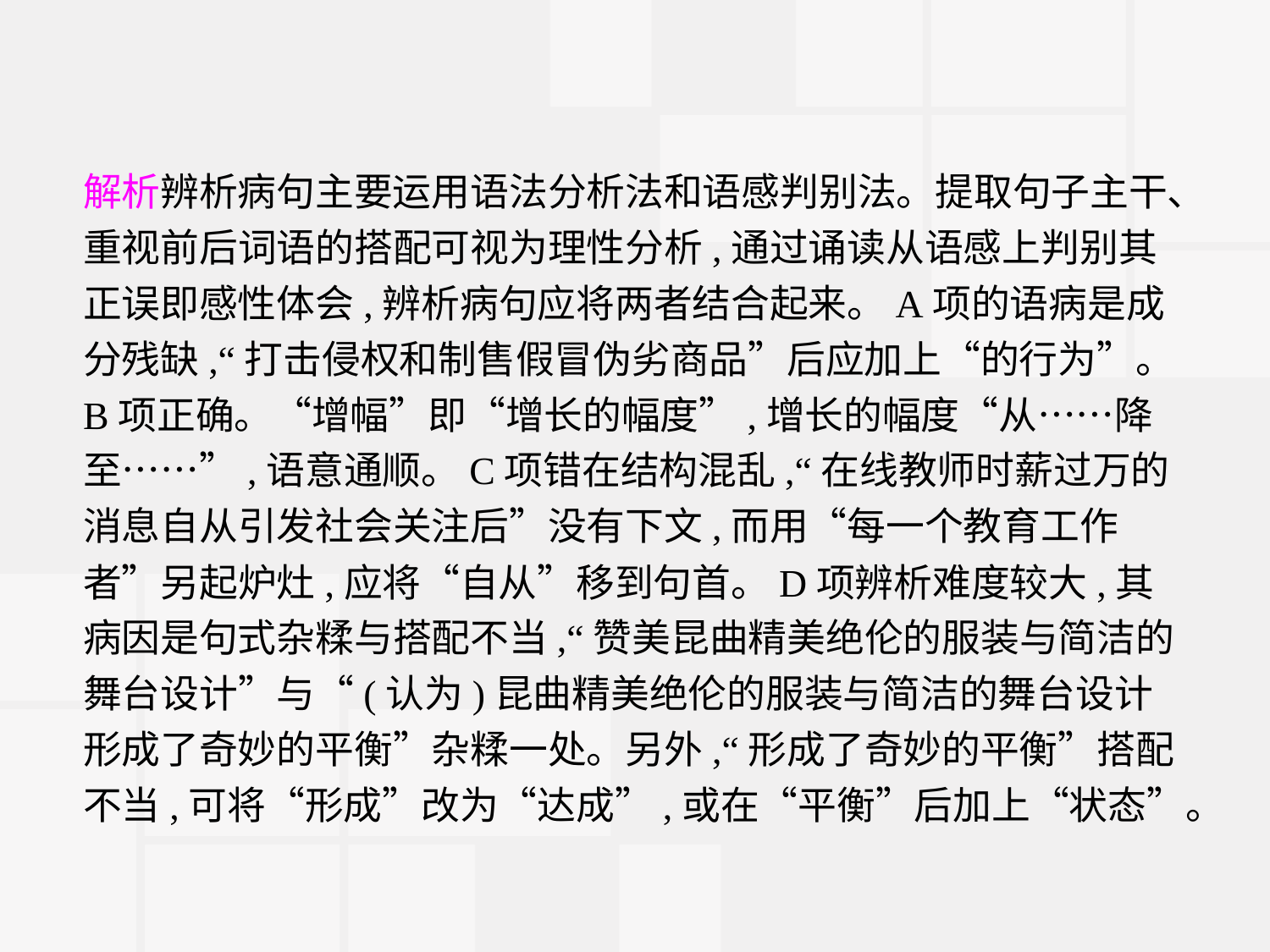

解析辨析病句主要运用语法分析法和语感判别法。提取句子主干、重视前后词语的搭配可视为理性分析,通过诵读从语感上判别其正误即感性体会,辨析病句应将两者结合起来。A项的语病是成分残缺,“打击侵权和制售假冒伪劣商品”后应加上“的行为”。B项正确。“增幅”即“增长的幅度”,增长的幅度“从……降至……”,语意通顺。C项错在结构混乱,“在线教师时薪过万的消息自从引发社会关注后”没有下文,而用“每一个教育工作者”另起炉灶,应将“自从”移到句首。D项辨析难度较大,其病因是句式杂糅与搭配不当,“赞美昆曲精美绝伦的服装与简洁的舞台设计”与“(认为)昆曲精美绝伦的服装与简洁的舞台设计形成了奇妙的平衡”杂糅一处。另外,“形成了奇妙的平衡”搭配不当,可将“形成”改为“达成”,或在“平衡”后加上“状态”。